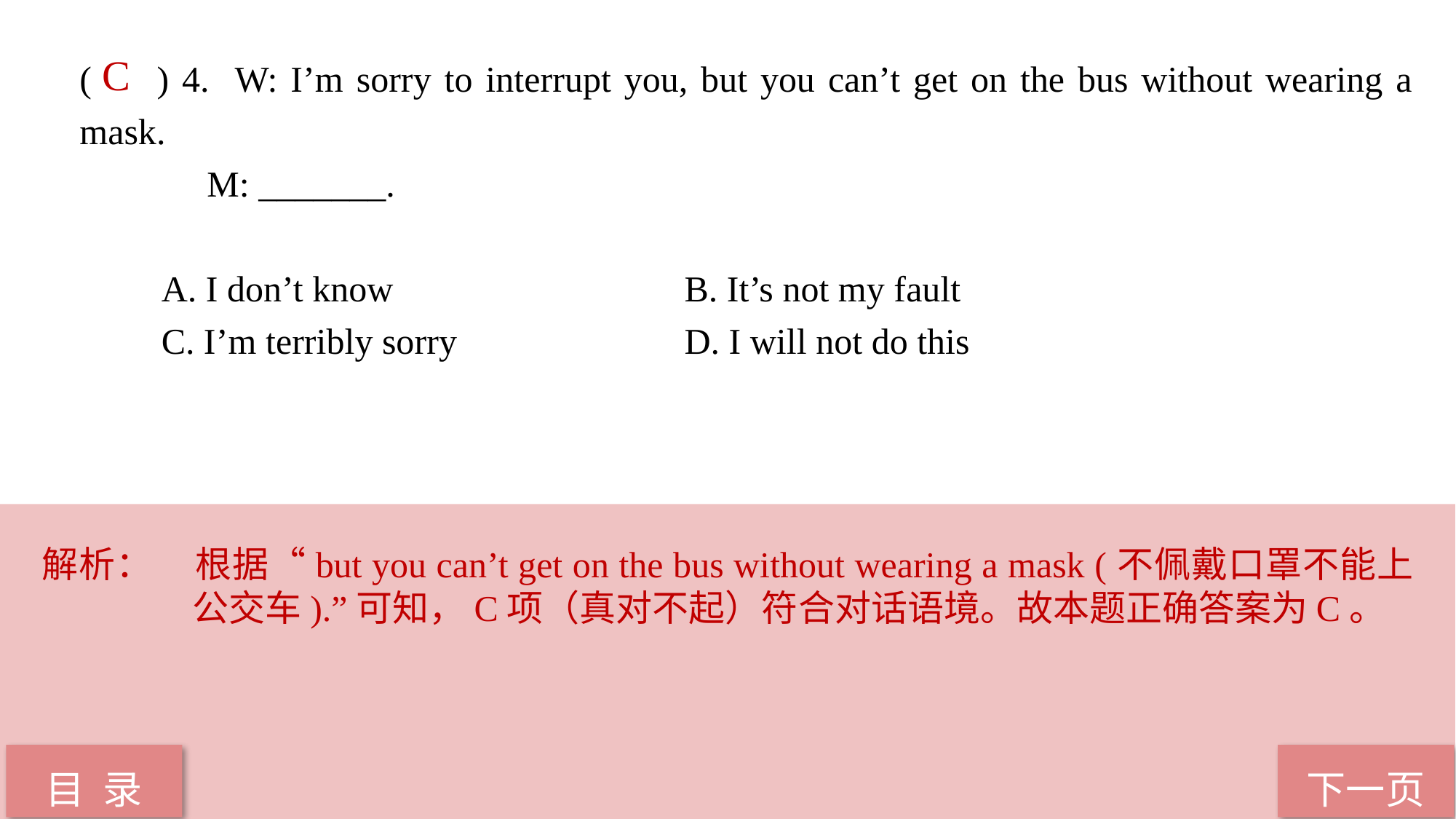

(     ) 4.  W: I’m sorry to interrupt you, but you can’t get on the bus without wearing a mask.
              M: _______.

         A. I don’t know                                B. It’s not my fault
         C. I’m terribly sorry                         D. I will not do this
C
解析：	根据“but you can’t get on the bus without wearing a mask (不佩戴口罩不能上公交车).”可知，C项（真对不起）符合对话语境。故本题正确答案为C。